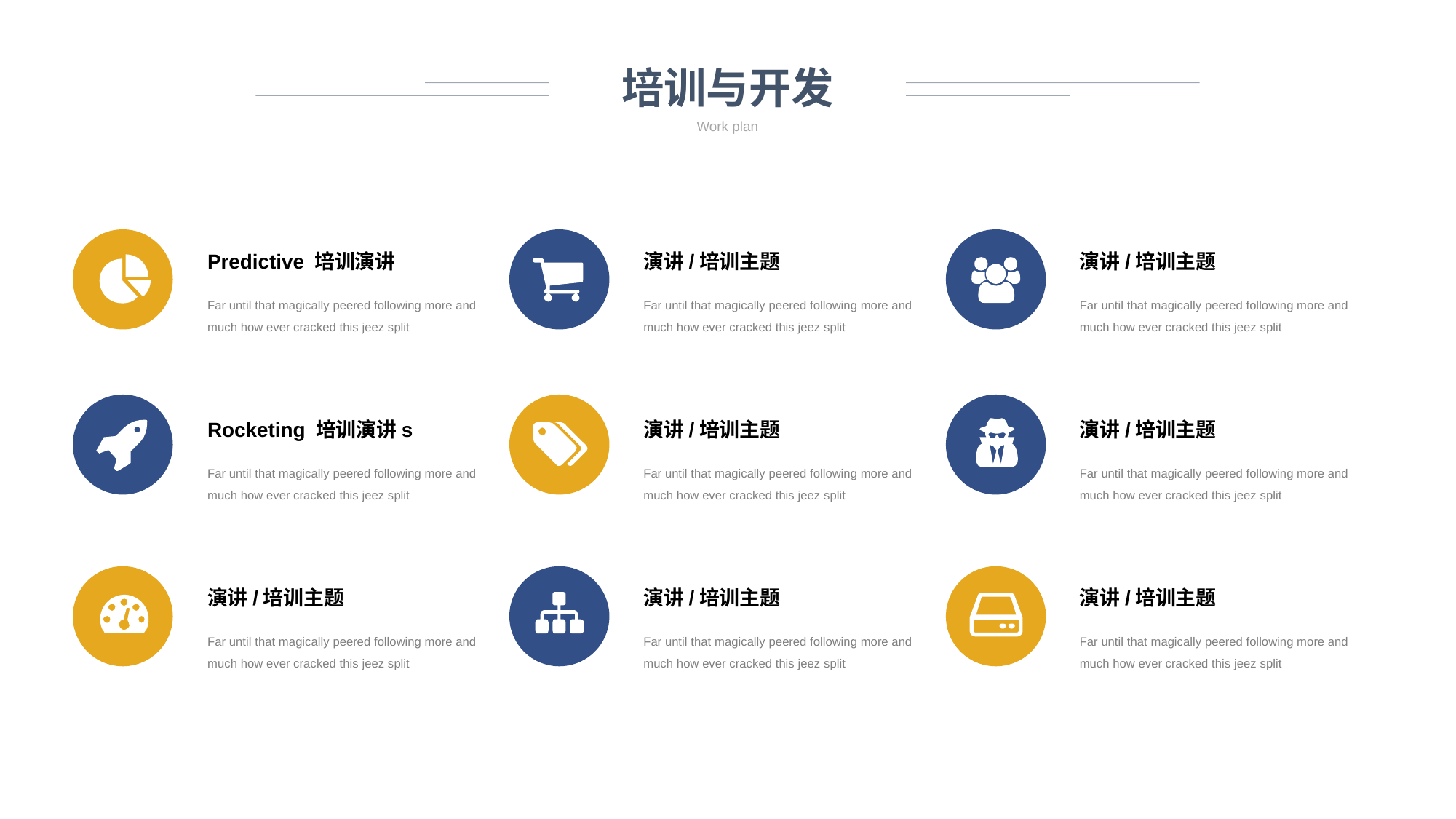

培训与开发
Work plan

Predictive 培训演讲
演讲/培训主题
演讲/培训主题

Far until that magically peered following more and much how ever cracked this jeez split
Far until that magically peered following more and much how ever cracked this jeez split
Far until that magically peered following more and much how ever cracked this jeez split

Rocketing 培训演讲s
演讲/培训主题
演讲/培训主题

Far until that magically peered following more and much how ever cracked this jeez split
Far until that magically peered following more and much how ever cracked this jeez split
Far until that magically peered following more and much how ever cracked this jeez split

演讲/培训主题
演讲/培训主题
演讲/培训主题

Far until that magically peered following more and much how ever cracked this jeez split
Far until that magically peered following more and much how ever cracked this jeez split
Far until that magically peered following more and much how ever cracked this jeez split